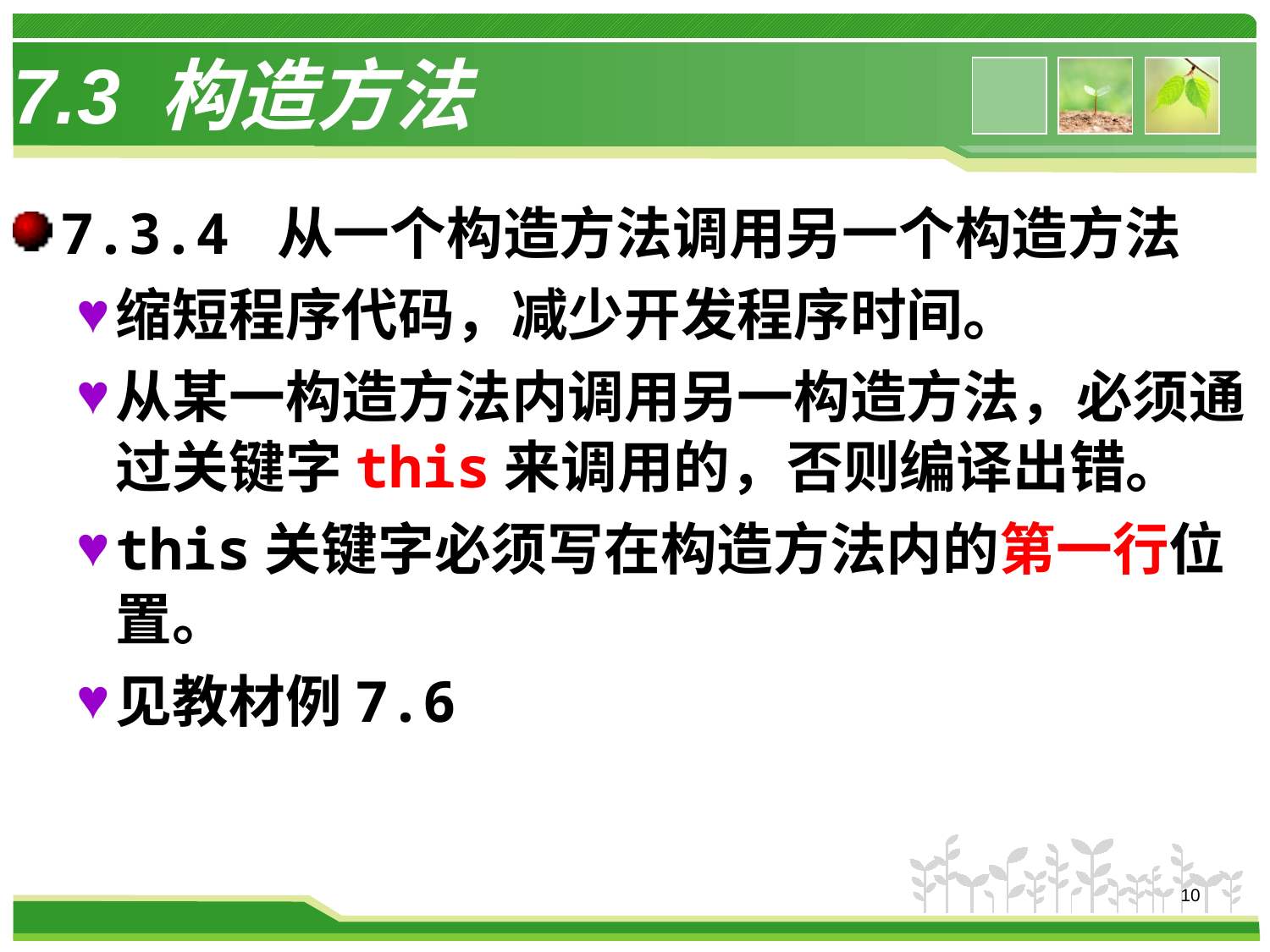

# 7.3 构造方法
7.3.4 从一个构造方法调用另一个构造方法
缩短程序代码，减少开发程序时间。
从某一构造方法内调用另一构造方法，必须通过关键字this来调用的，否则编译出错。
this关键字必须写在构造方法内的第一行位置。
见教材例7.6
10